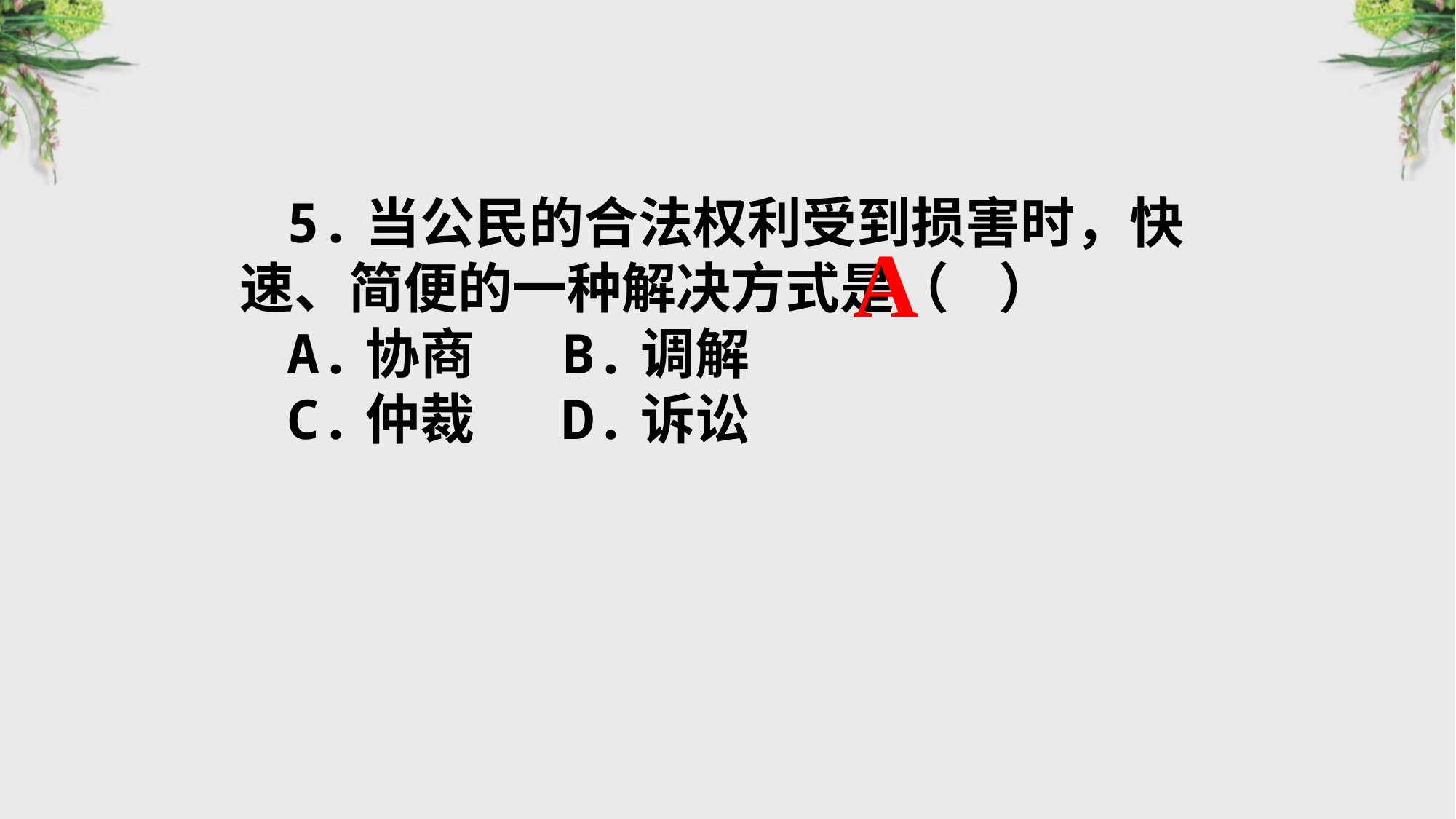

5.当公民的合法权利受到损害时，快速、简便的一种解决方式是（    ）
A.协商      B.调解
C.仲裁      D.诉讼
A